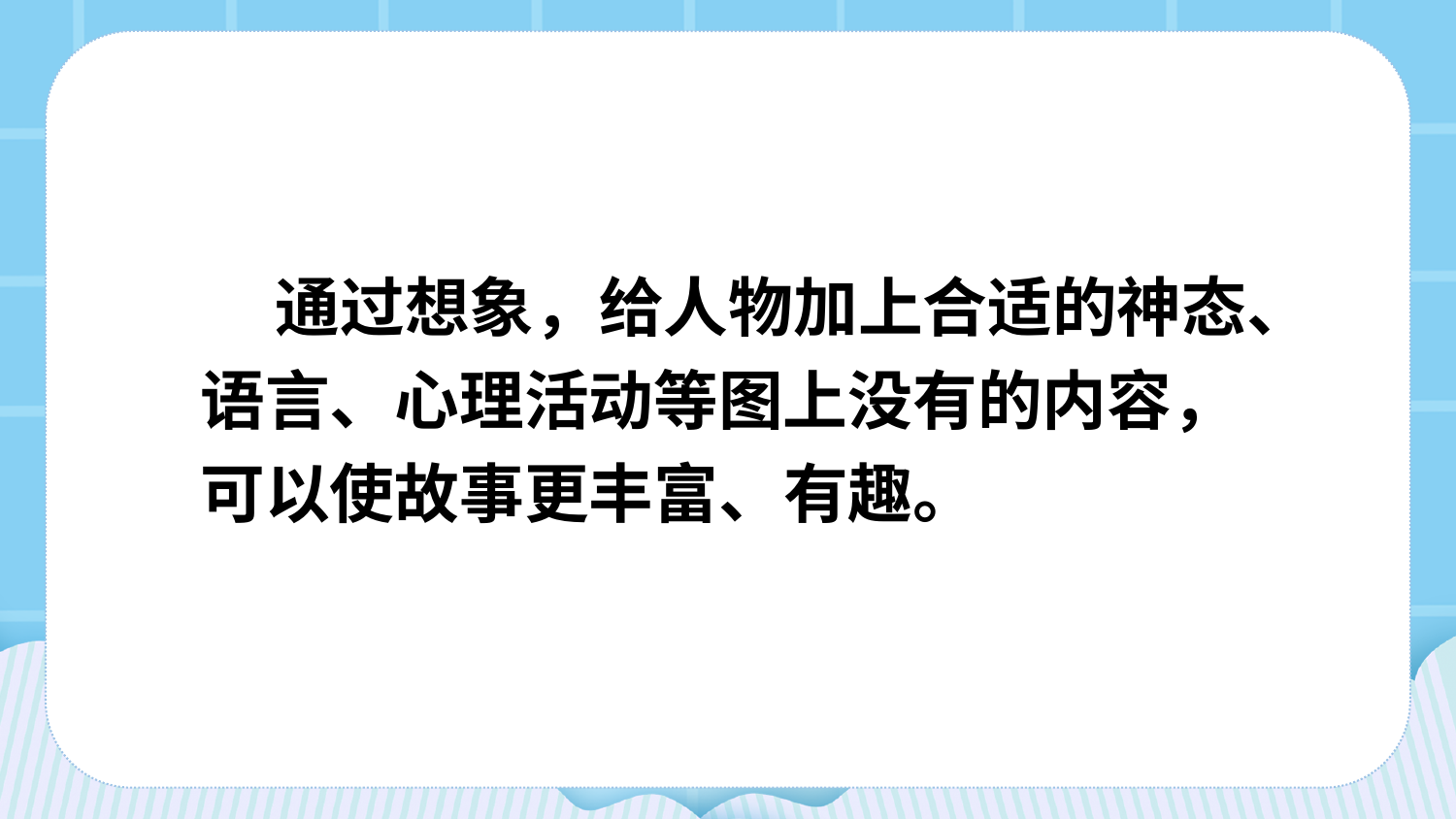

通过想象，给人物加上合适的神态、语言、心理活动等图上没有的内容，可以使故事更丰富、有趣。